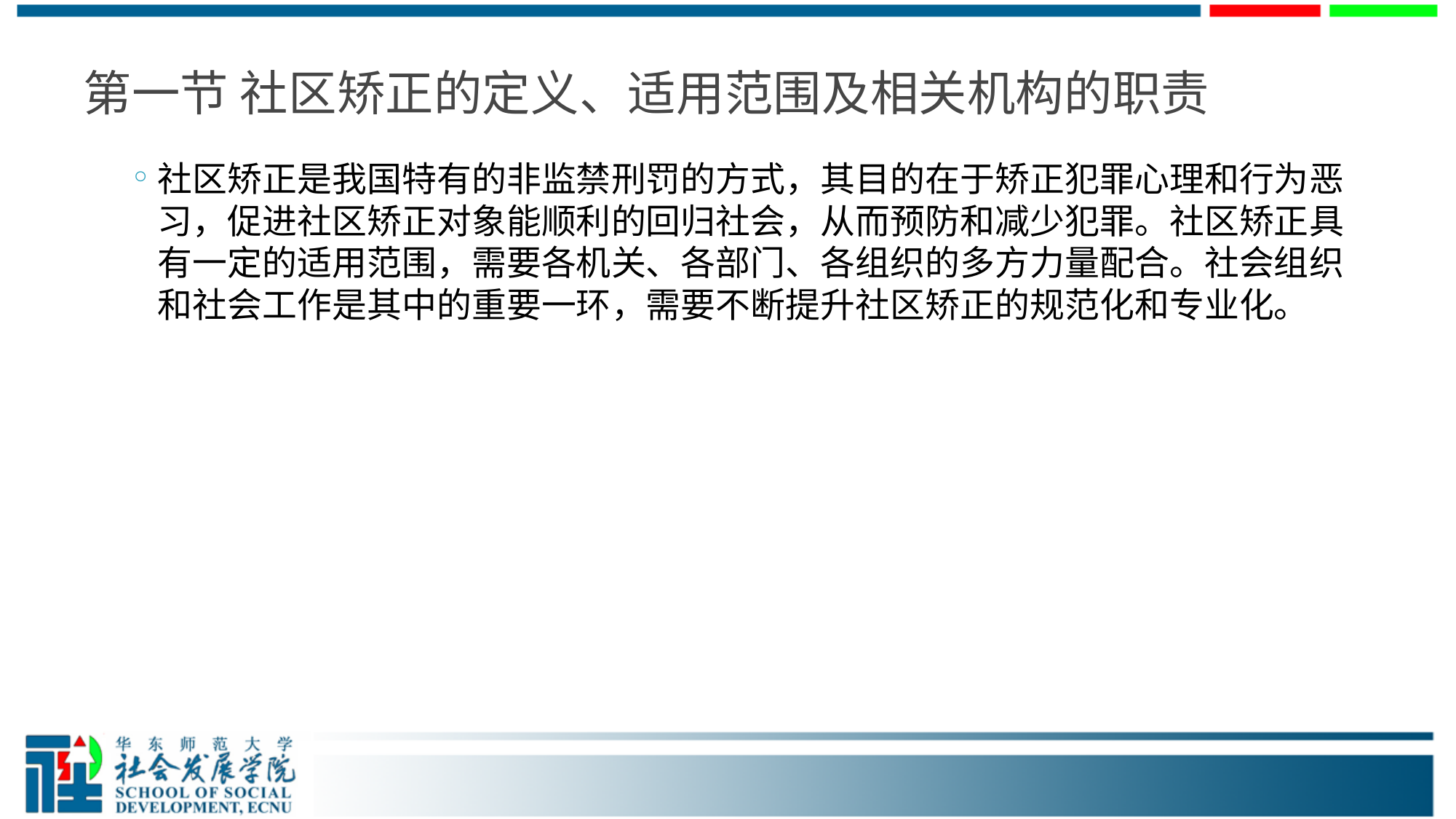

# 第一节 社区矫正的定义、适用范围及相关机构的职责
社区矫正是我国特有的非监禁刑罚的方式，其目的在于矫正犯罪心理和行为恶习，促进社区矫正对象能顺利的回归社会，从而预防和减少犯罪。社区矫正具有一定的适用范围，需要各机关、各部门、各组织的多方力量配合。社会组织和社会工作是其中的重要一环，需要不断提升社区矫正的规范化和专业化。